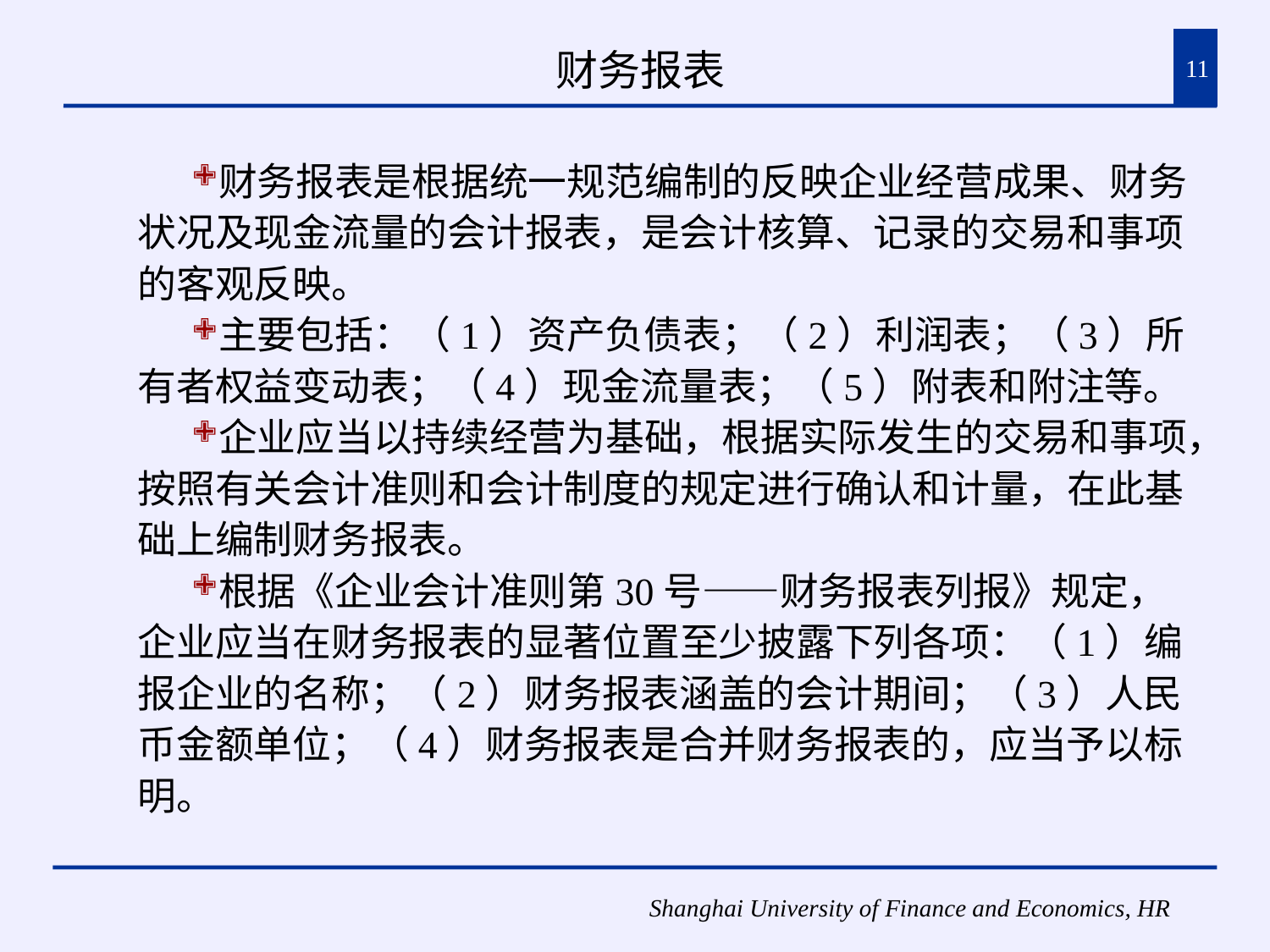

# 财务报表
11
财务报表是根据统一规范编制的反映企业经营成果、财务状况及现金流量的会计报表，是会计核算、记录的交易和事项的客观反映。
主要包括：（1）资产负债表；（2）利润表；（3）所有者权益变动表；（4）现金流量表；（5）附表和附注等。
企业应当以持续经营为基础，根据实际发生的交易和事项，按照有关会计准则和会计制度的规定进行确认和计量，在此基础上编制财务报表。
根据《企业会计准则第30号——财务报表列报》规定，企业应当在财务报表的显著位置至少披露下列各项：（1）编报企业的名称；（2）财务报表涵盖的会计期间；（3）人民币金额单位；（4）财务报表是合并财务报表的，应当予以标明。